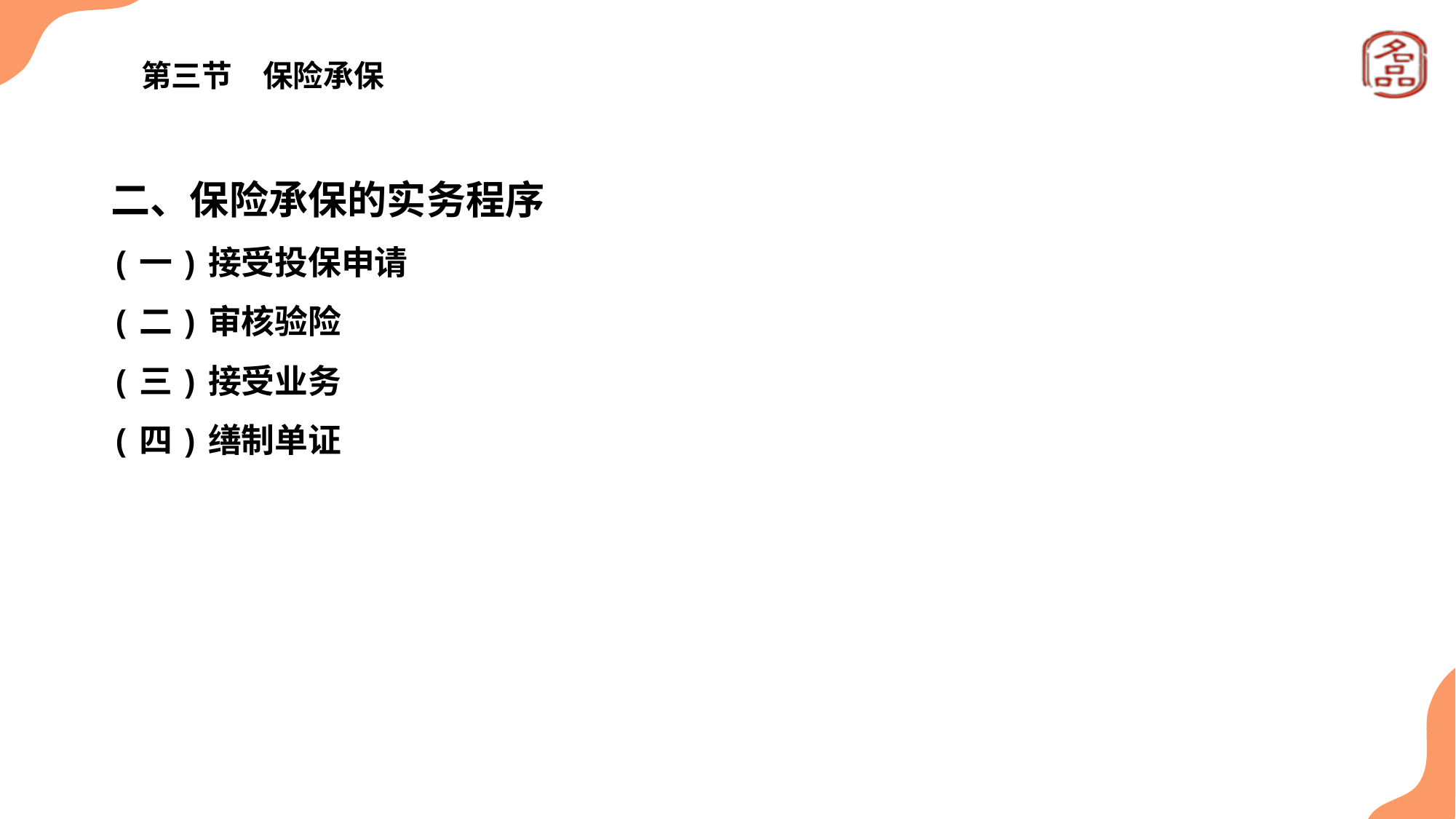

# 第三节　保险承保
二、保险承保的实务程序
(一)接受投保申请
(二)审核验险
(三)接受业务
(四)缮制单证